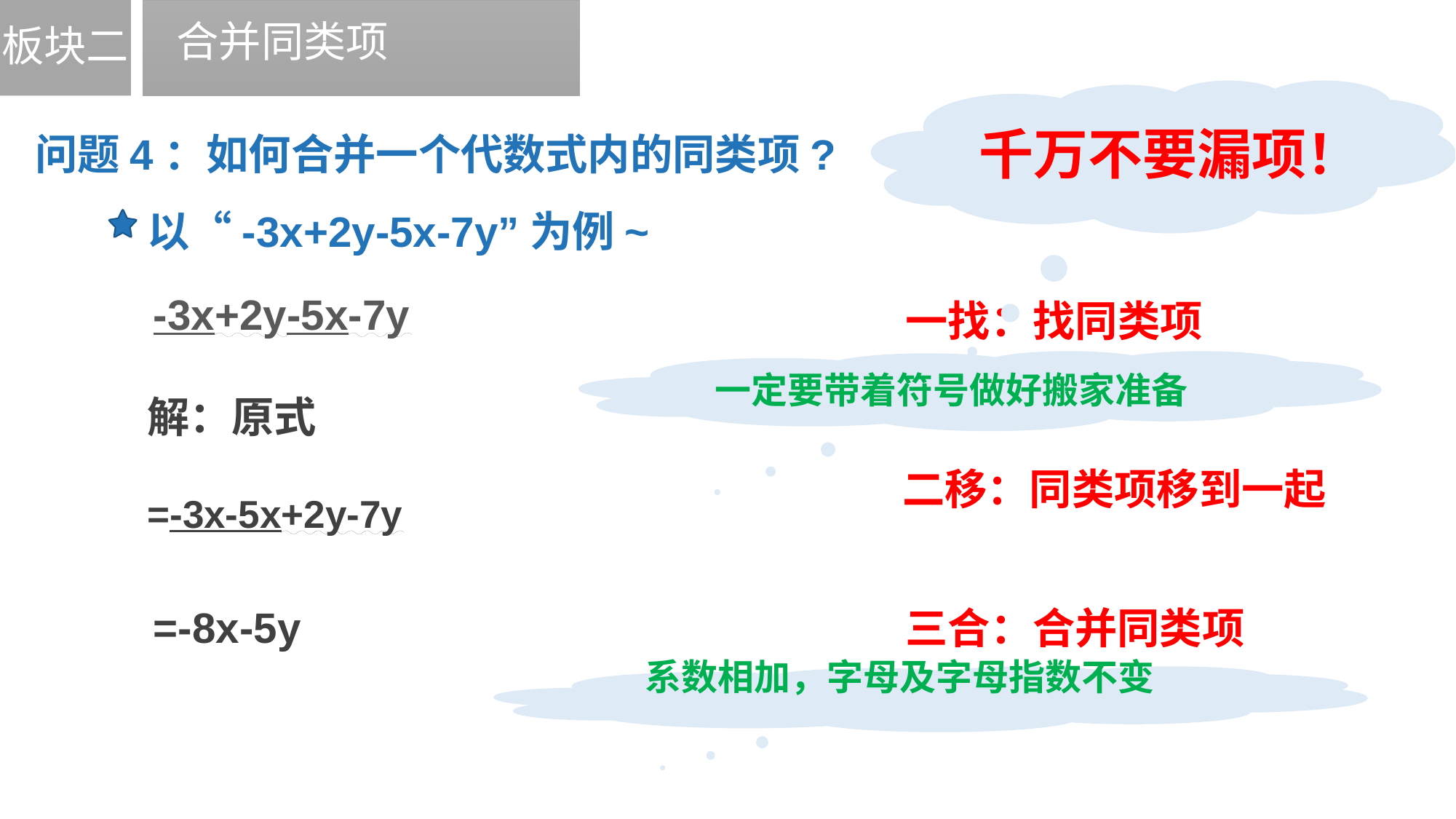

板块二
合并同类项的步骤
合并同类项
千万不要漏项！
问题4：如何合并一个代数式内的同类项?
以“-3x+2y-5x-7y”为例~

-3x+2y-5x-7y
一找：找同类项
一定要带着符号做好搬家准备
解：原式
=-3x-5x+2y-7y
二移：同类项移到一起
=-8x-5y
三合：合并同类项
系数相加，字母及字母指数不变